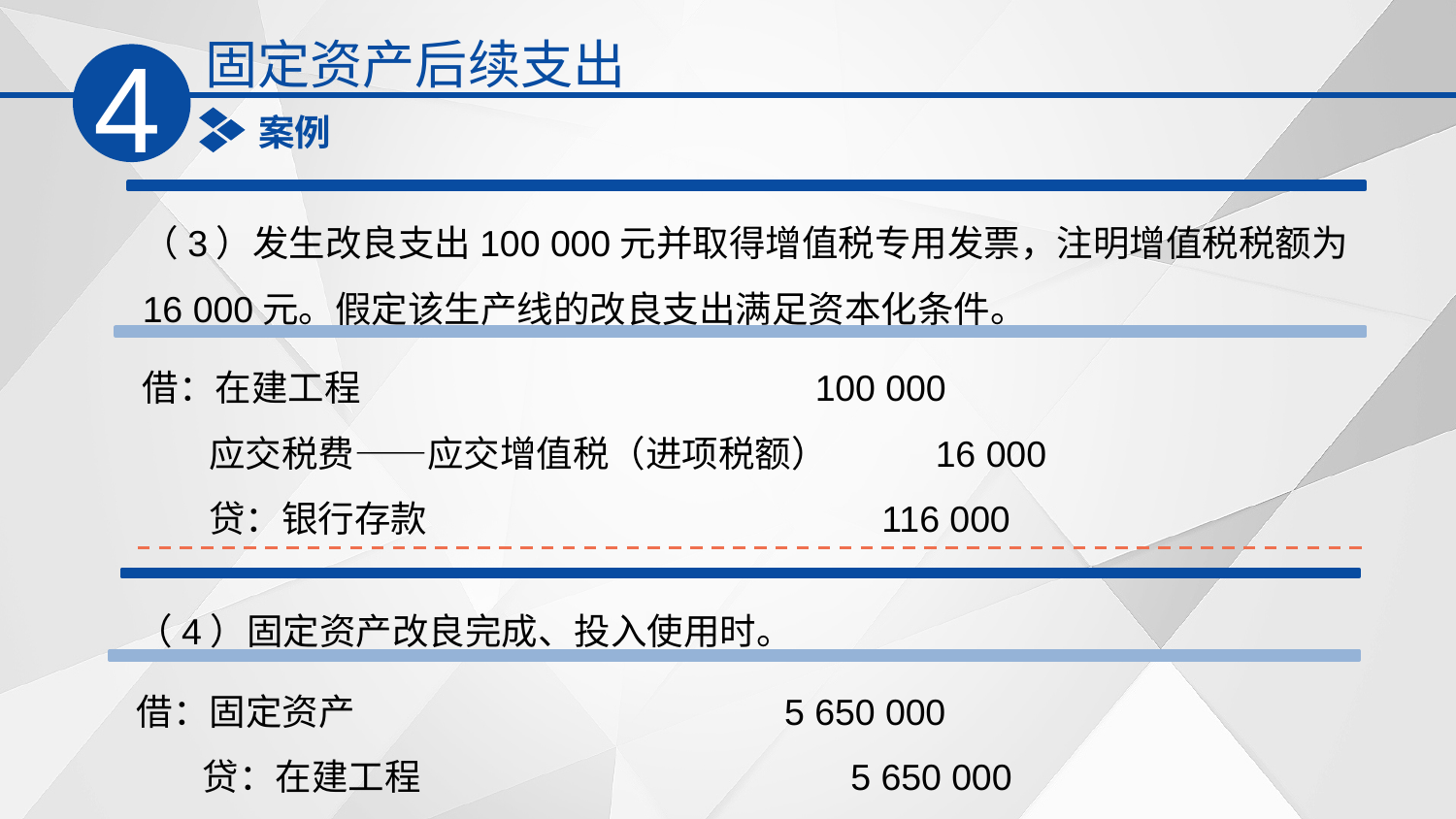

固定资产后续支出
4

案例

（3）发生改良支出100 000元并取得增值税专用发票，注明增值税税额为16 000元。假定该生产线的改良支出满足资本化条件。

借：在建工程                                                      100 000
       应交税费——应交增值税（进项税额）            16 000
       贷：银行存款                                                      116 000

（4）固定资产改良完成、投入使用时。

借：固定资产                                                   5 650 000
       贷：在建工程                                                   5 650 000